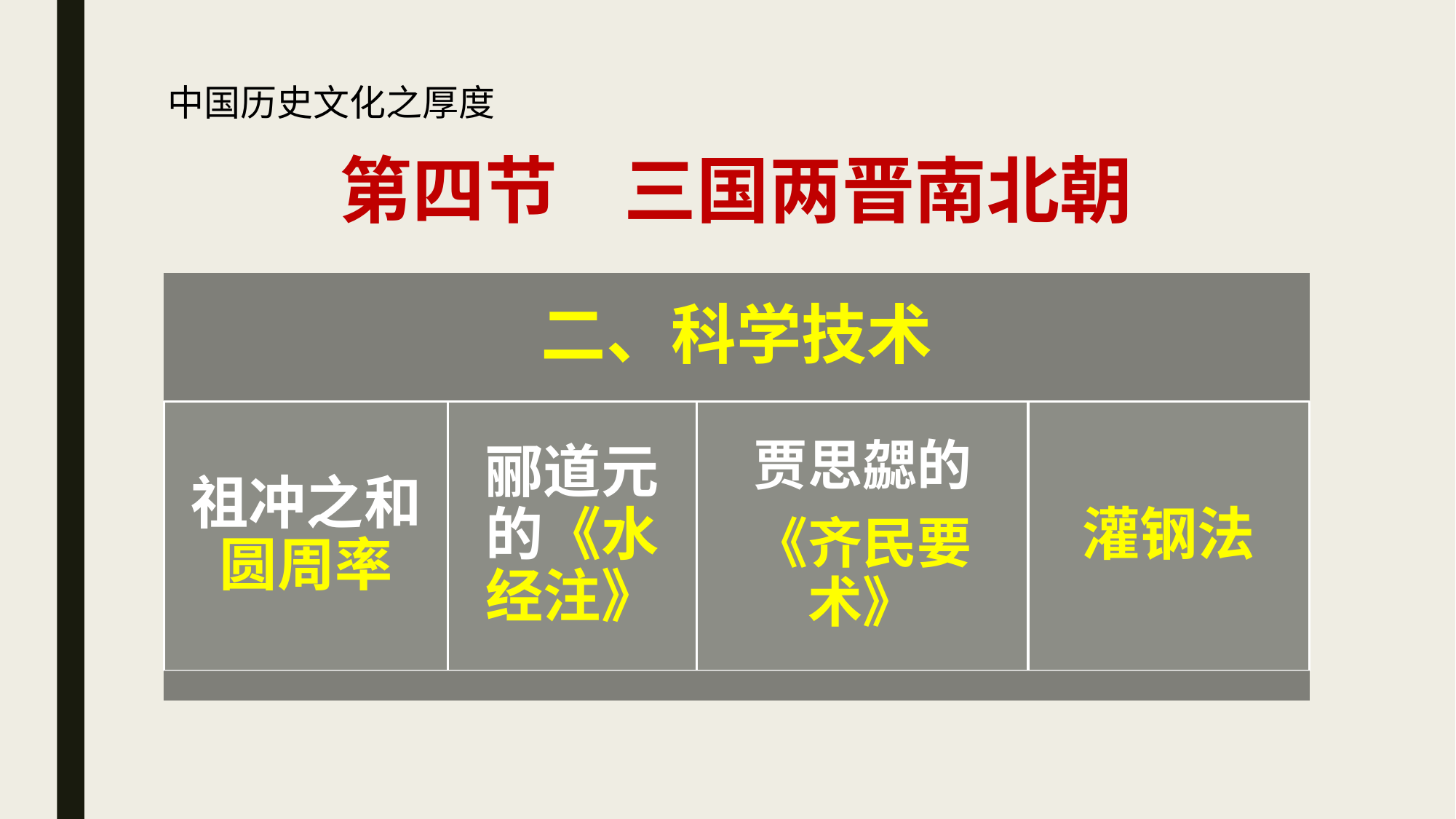

中国历史文化之厚度
# 第四节    三国两晋南北朝
二、科学技术
祖冲之和圆周率
郦道元的《水经注》
贾思勰的
《齐民要术》
灌钢法